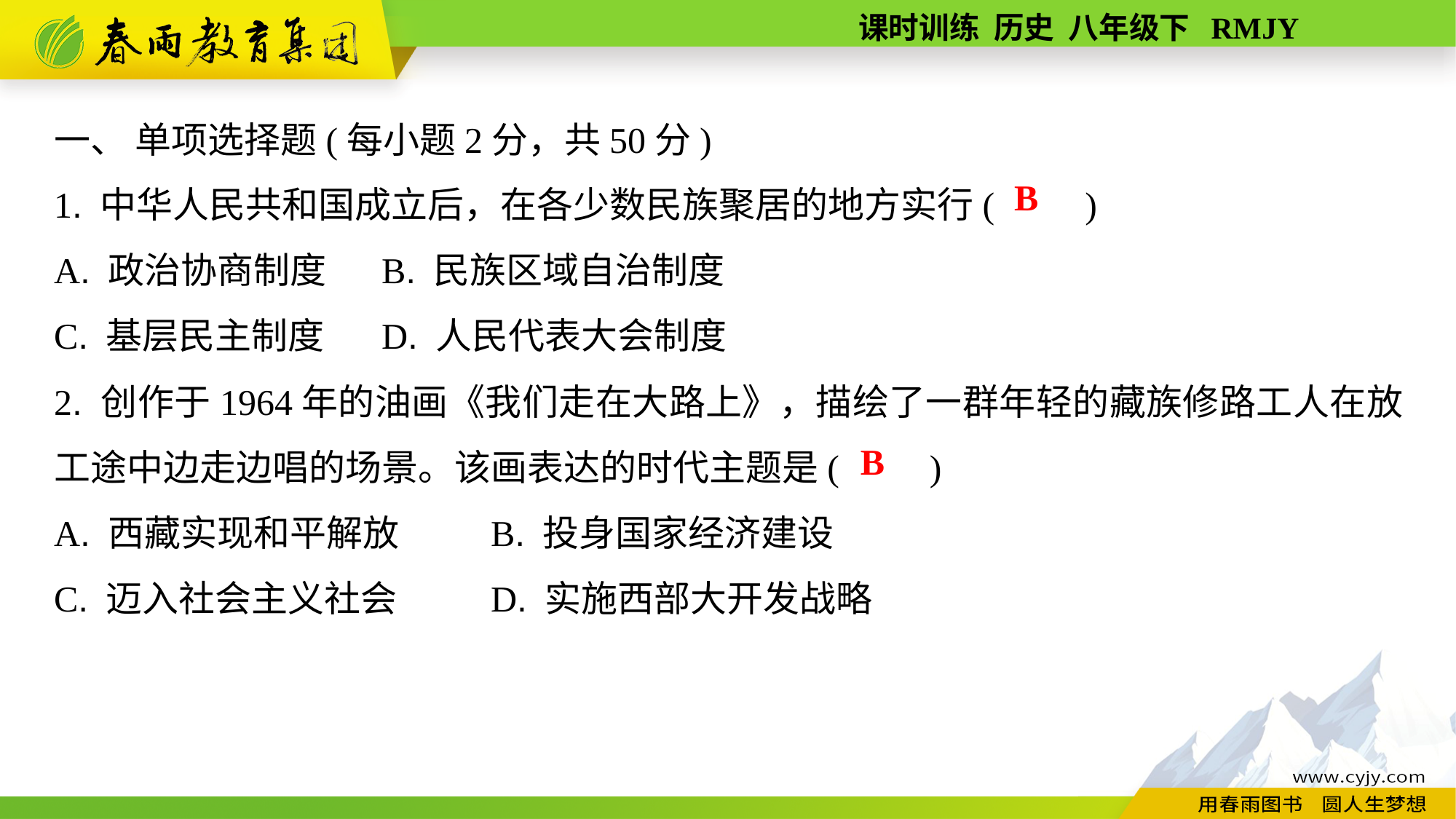

一、 单项选择题(每小题2分，共50分)
1. 中华人民共和国成立后，在各少数民族聚居的地方实行(　　)
A. 政治协商制度	B. 民族区域自治制度
C. 基层民主制度	D. 人民代表大会制度
2. 创作于1964年的油画《我们走在大路上》，描绘了一群年轻的藏族修路工人在放工途中边走边唱的场景。该画表达的时代主题是(　　)
A. 西藏实现和平解放	B. 投身国家经济建设
C. 迈入社会主义社会	D. 实施西部大开发战略
B
B